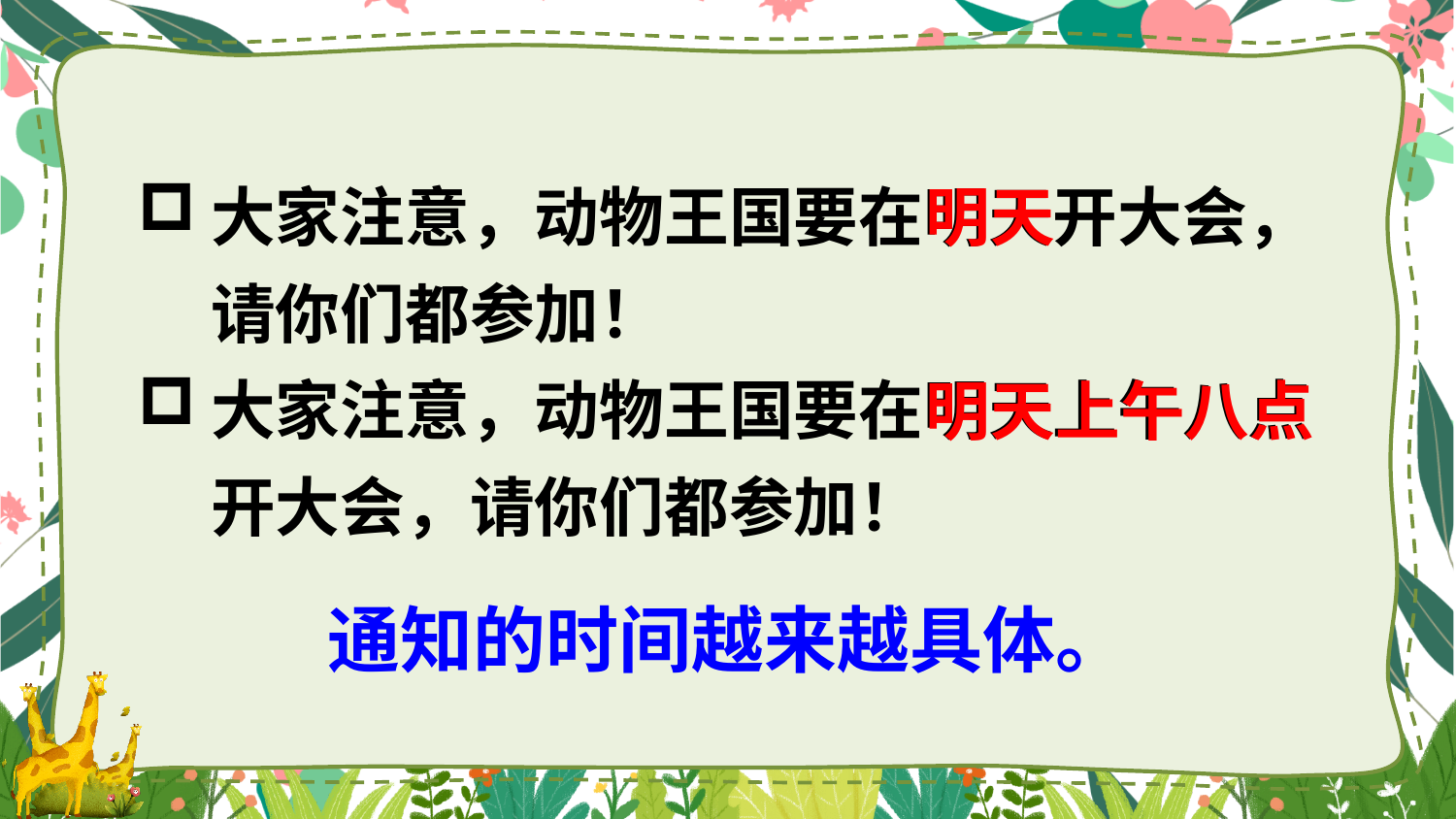

大家注意，动物王国要在明天开大会，请你们都参加！
大家注意，动物王国要在明天上午八点开大会，请你们都参加！
明天
明天上午八点
通知的时间越来越具体。